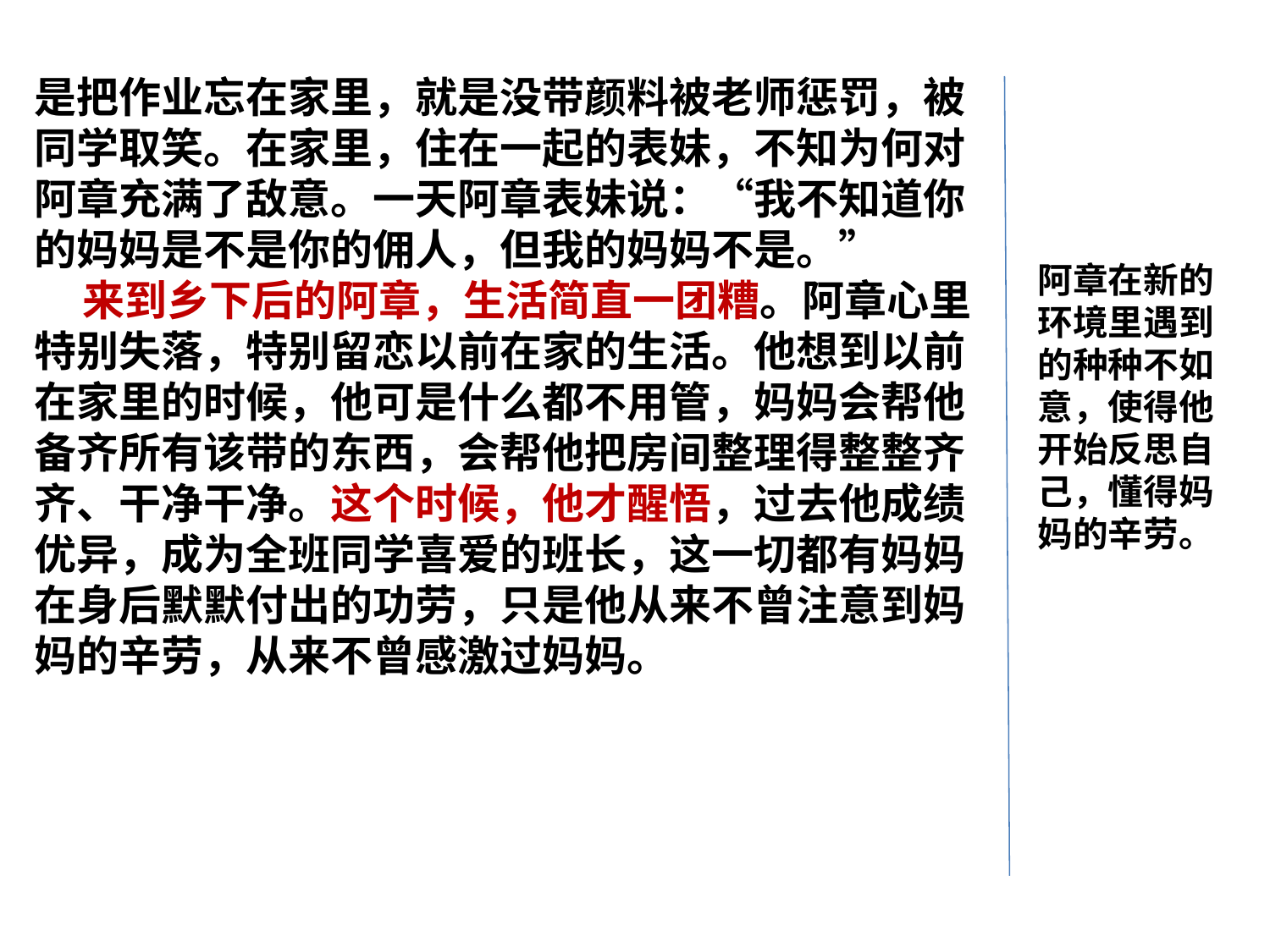

是把作业忘在家里，就是没带颜料被老师惩罚，被同学取笑。在家里，住在一起的表妹，不知为何对阿章充满了敌意。一天阿章表妹说：“我不知道你的妈妈是不是你的佣人，但我的妈妈不是。”
    来到乡下后的阿章，生活简直一团糟。阿章心里特别失落，特别留恋以前在家的生活。他想到以前在家里的时候，他可是什么都不用管，妈妈会帮他备齐所有该带的东西，会帮他把房间整理得整整齐齐、干净干净。这个时候，他才醒悟，过去他成绩优异，成为全班同学喜爱的班长，这一切都有妈妈在身后默默付出的功劳，只是他从来不曾注意到妈妈的辛劳，从来不曾感激过妈妈。
阿章在新的环境里遇到的种种不如意，使得他开始反思自己，懂得妈妈的辛劳。